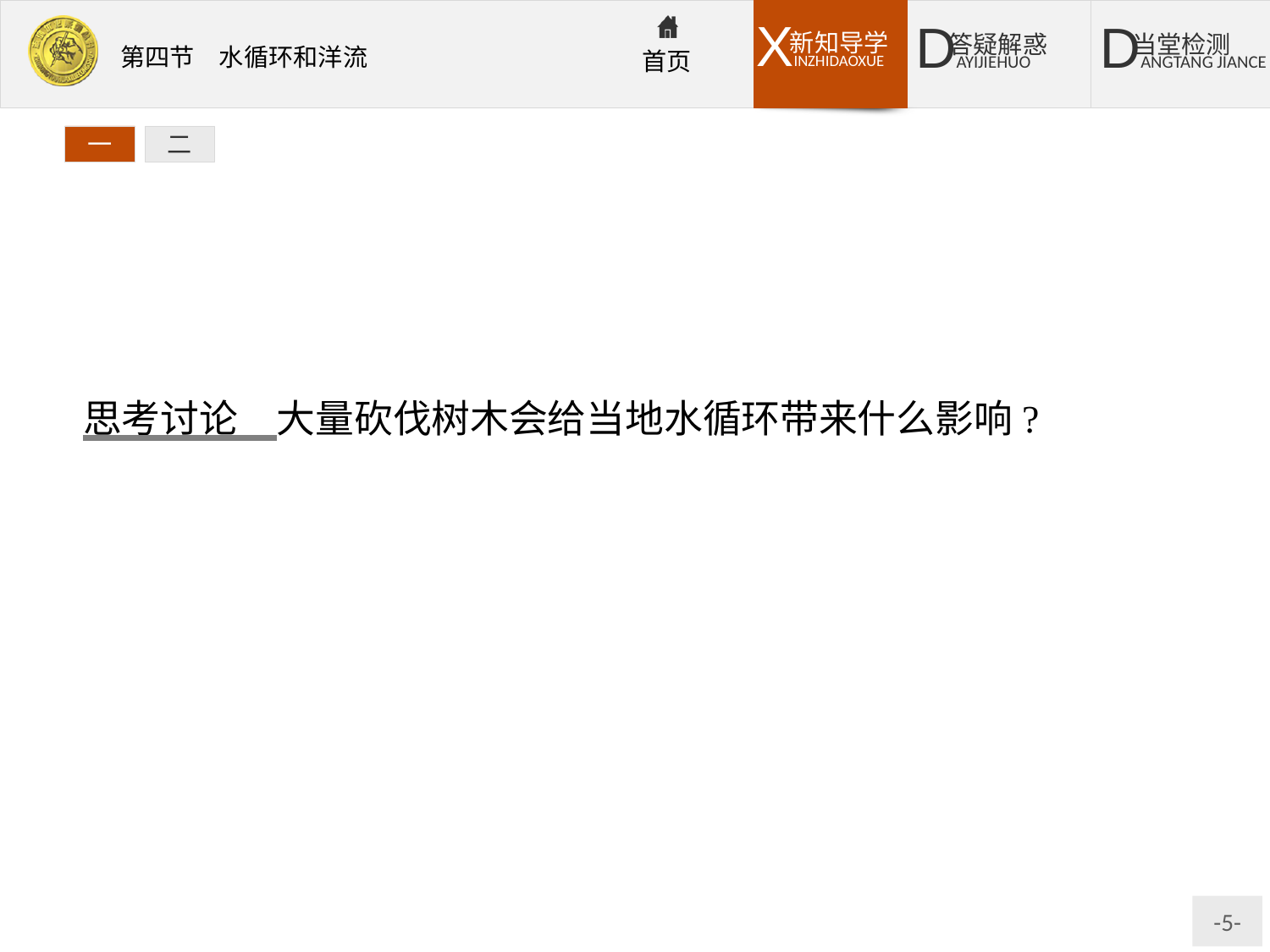

一
二
思考讨论　大量砍伐树木会给当地水循环带来什么影响?
提示:大量砍伐树木造成蒸腾作用减弱,水循环减弱,气候变得干旱;土壤失去植被覆盖,下渗减弱,地表径流增多,地下径流减弱,水循环周期变短。